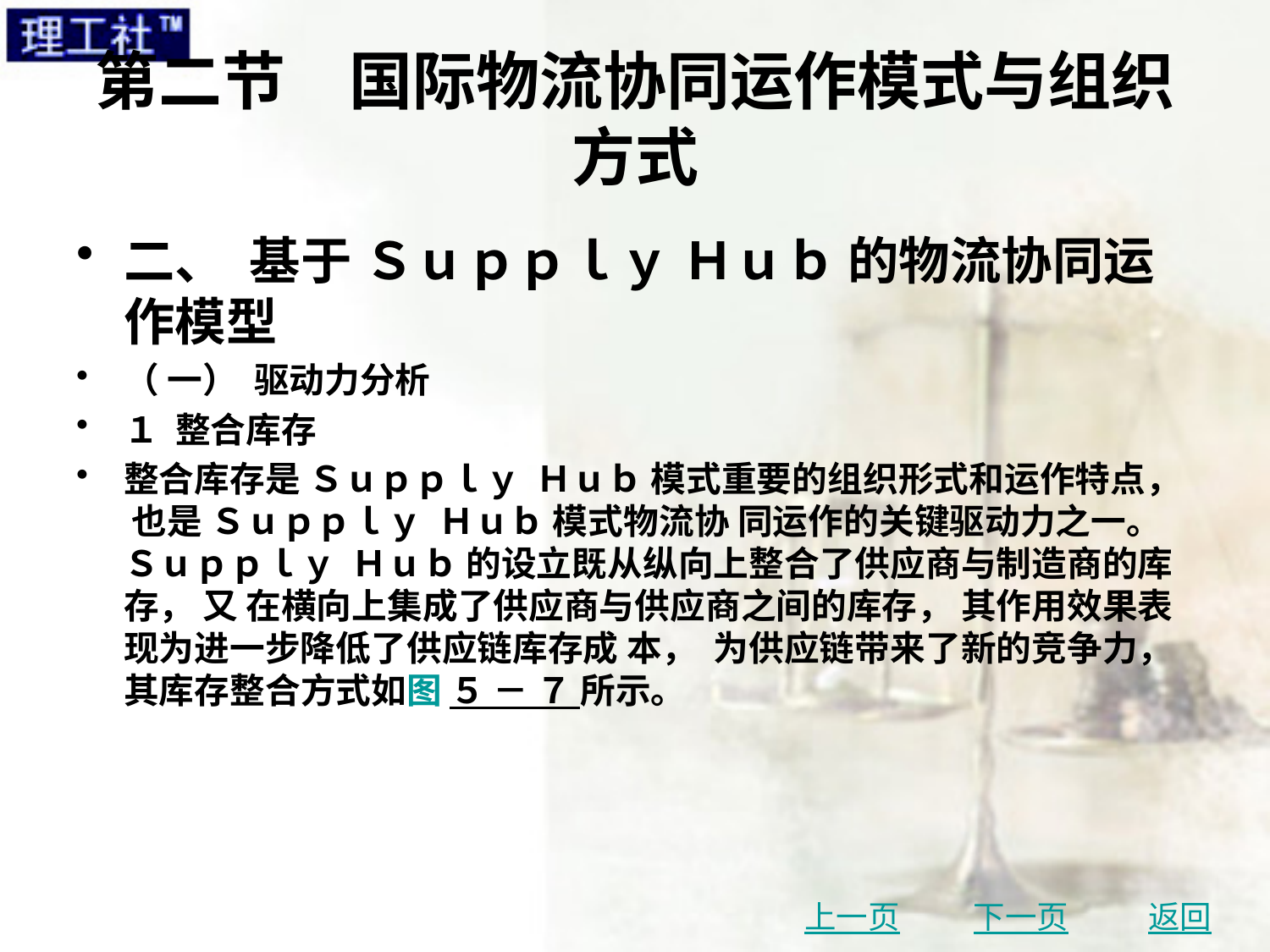

# 第二节　国际物流协同运作模式与组织方式
二、  基于 Ｓｕｐｐｌｙ Ｈｕｂ 的物流协同运作模型
（ 一）  驱动力分析
１  整合库存
整合库存是 Ｓｕｐｐｌｙ  Ｈｕｂ 模式重要的组织形式和运作特点，   也是 Ｓｕｐｐｌｙ  Ｈｕｂ 模式物流协 同运作的关键驱动力之一。   Ｓｕｐｐｌｙ  Ｈｕｂ 的设立既从纵向上整合了供应商与制造商的库存， 又 在横向上集成了供应商与供应商之间的库存， 其作用效果表现为进一步降低了供应链库存成 本，  为供应链带来了新的竞争力，   其库存整合方式如图 ５ － ７ 所示。

上一页
下一页
返回